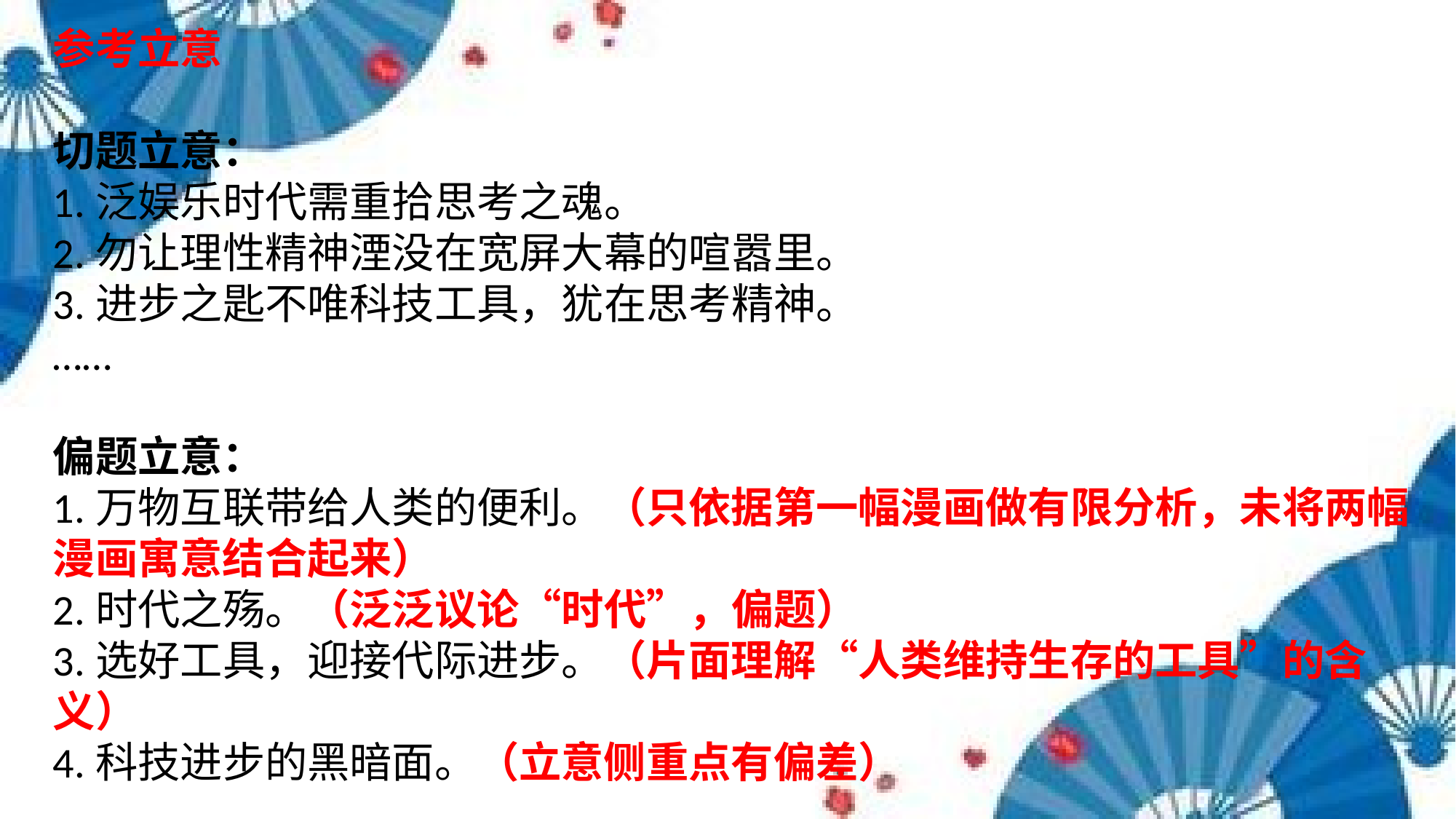

参考立意
切题立意：
1.泛娱乐时代需重拾思考之魂。
2.勿让理性精神湮没在宽屏大幕的喧嚣里。
3.进步之匙不唯科技工具，犹在思考精神。
……
偏题立意：
1.万物互联带给人类的便利。（只依据第一幅漫画做有限分析，未将两幅漫画寓意结合起来）
2.时代之殇。（泛泛议论“时代”，偏题）
3.选好工具，迎接代际进步。（片面理解“人类维持生存的工具”的含义）
4.科技进步的黑暗面。（立意侧重点有偏差）